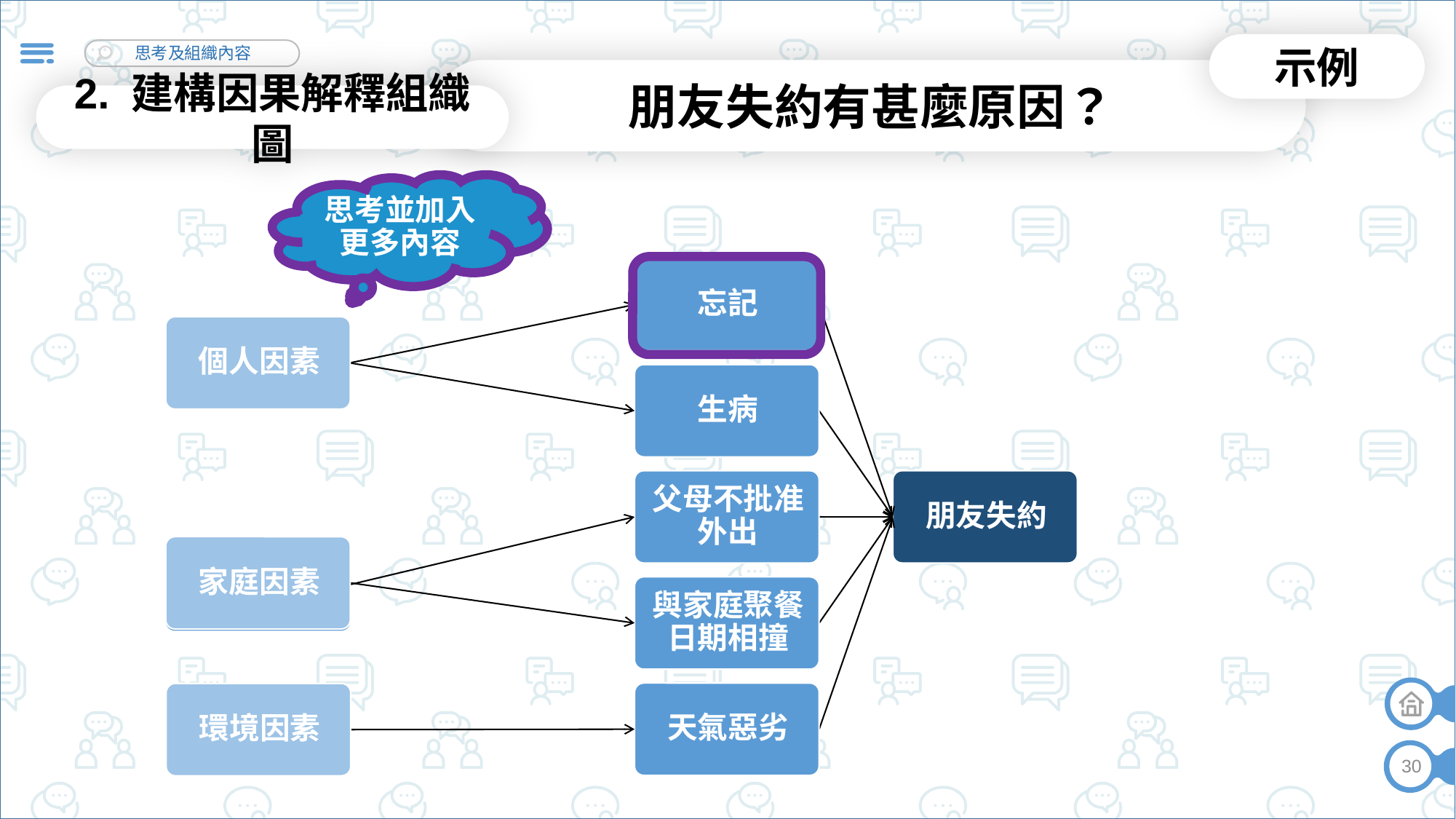

示例
朋友失約有甚麼原因？
2. 建構因果解釋組織圖
思考並加入更多內容

朋友失約

忘記

生病

個人因素

父母不批准外出

與家庭聚餐日期相撞

家庭因素

天氣惡劣

環境因素
30